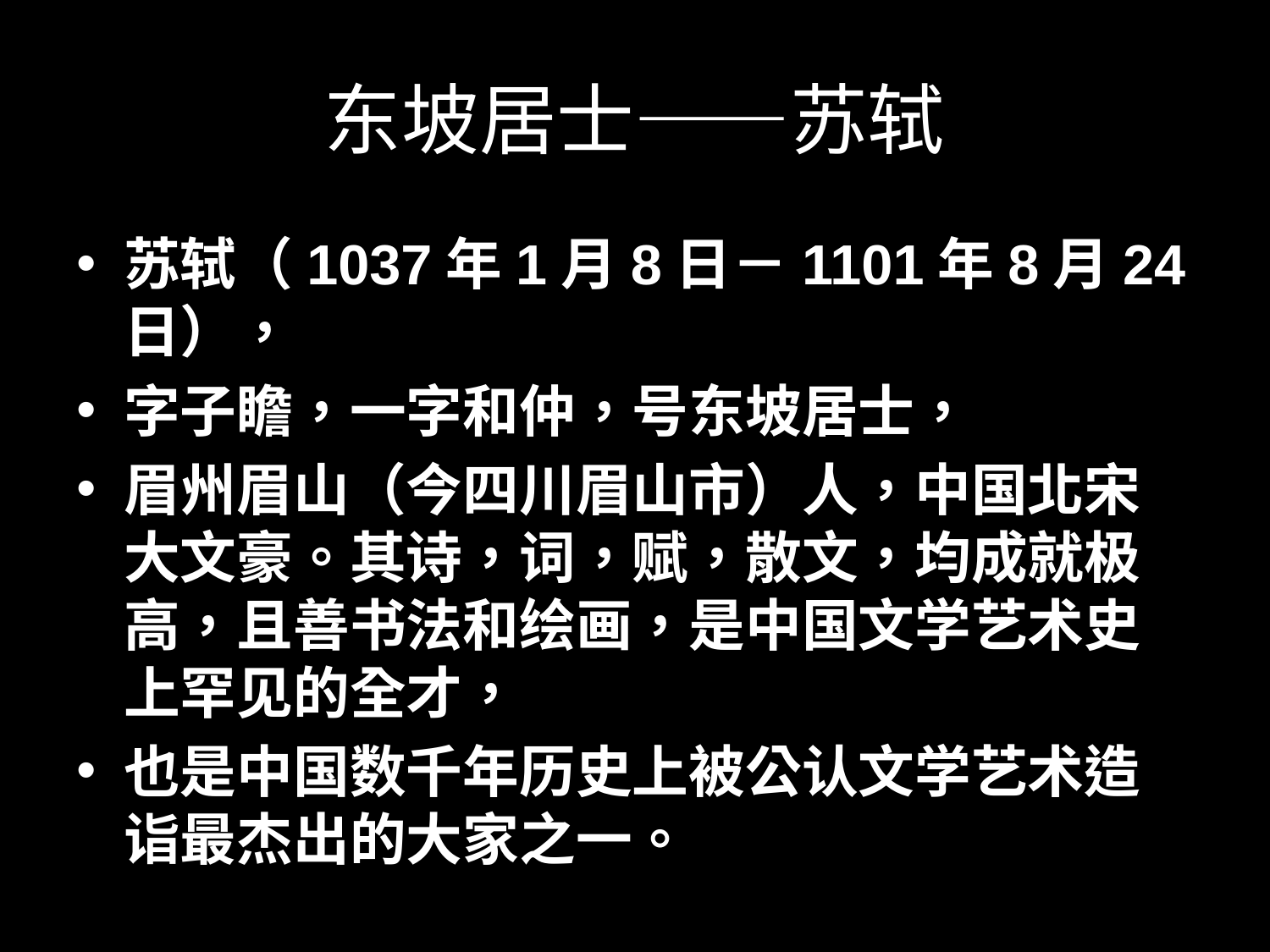

# 东坡居士——苏轼
苏轼（1037年1月8日－1101年8月24日），
字子瞻，一字和仲，号东坡居士，
眉州眉山（今四川眉山市）人，中国北宋大文豪。其诗，词，赋，散文，均成就极高，且善书法和绘画，是中国文学艺术史上罕见的全才，
也是中国数千年历史上被公认文学艺术造诣最杰出的大家之一。